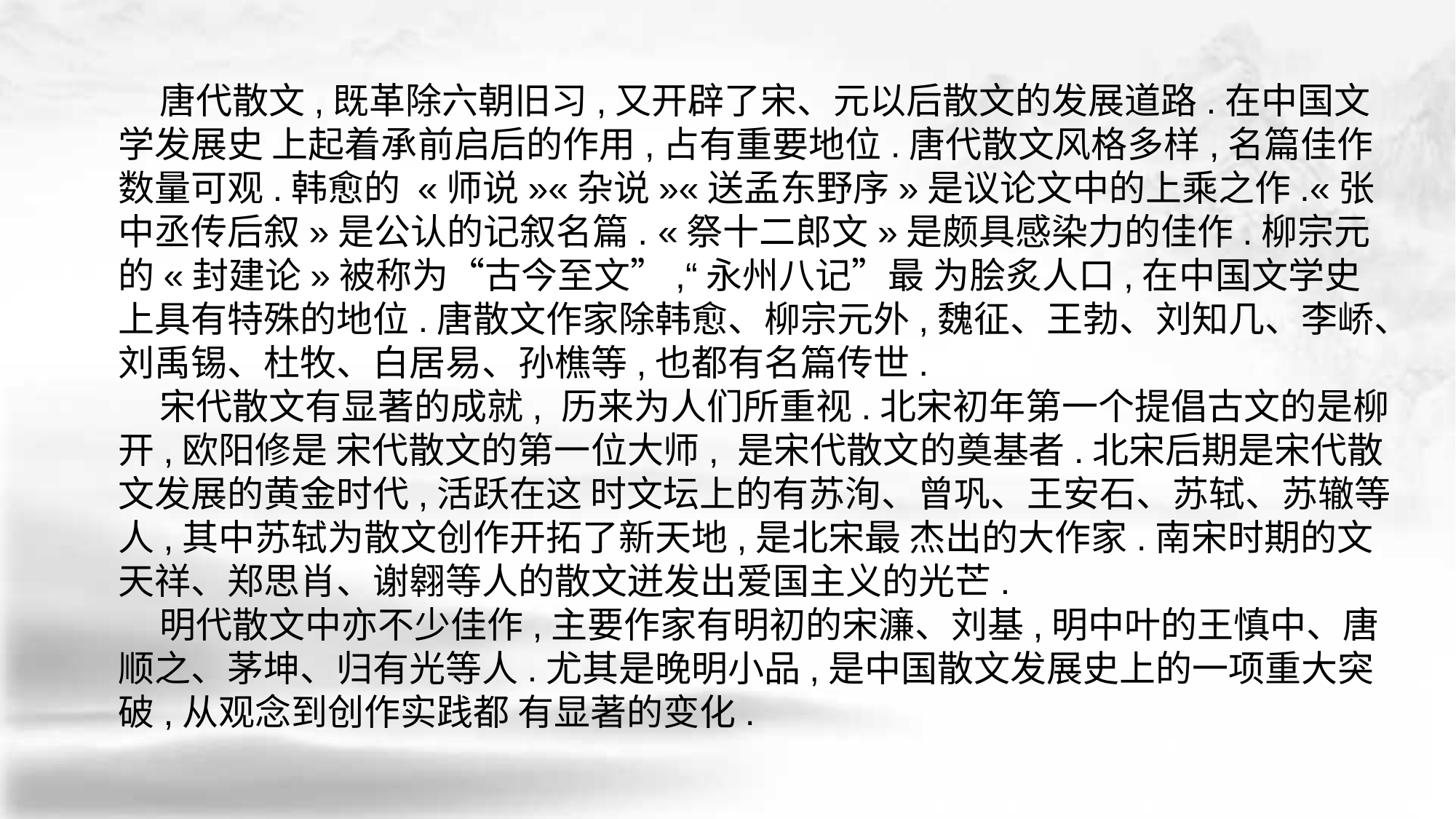

唐代散文,既革除六朝旧习,又开辟了宋、元以后散文的发展道路.在中国文学发展史 上起着承前启后的作用,占有重要地位.唐代散文风格多样,名篇佳作数量可观.韩愈的 «师说»«杂说»«送孟东野序»是议论文中的上乘之作.«张中丞传后叙»是公认的记叙名篇. «祭十二郎文»是颇具感染力的佳作.柳宗元的«封建论»被称为“古今至文”,“永州八记”最 为脍炙人口,在中国文学史上具有特殊的地位.唐散文作家除韩愈、柳宗元外,魏征、王勃、刘知几、李峤、刘禹锡、杜牧、白居易、孙樵等,也都有名篇传世.
    宋代散文有显著的成就, 历来为人们所重视.北宋初年第一个提倡古文的是柳开,欧阳修是 宋代散文的第一位大师, 是宋代散文的奠基者.北宋后期是宋代散文发展的黄金时代,活跃在这 时文坛上的有苏洵、曾巩、王安石、苏轼、苏辙等人,其中苏轼为散文创作开拓了新天地,是北宋最 杰出的大作家.南宋时期的文天祥、郑思肖、谢翱等人的散文迸发出爱国主义的光芒.
    明代散文中亦不少佳作,主要作家有明初的宋濂、刘基,明中叶的王慎中、唐顺之、茅坤、归有光等人.尤其是晚明小品,是中国散文发展史上的一项重大突破,从观念到创作实践都 有显著的变化.